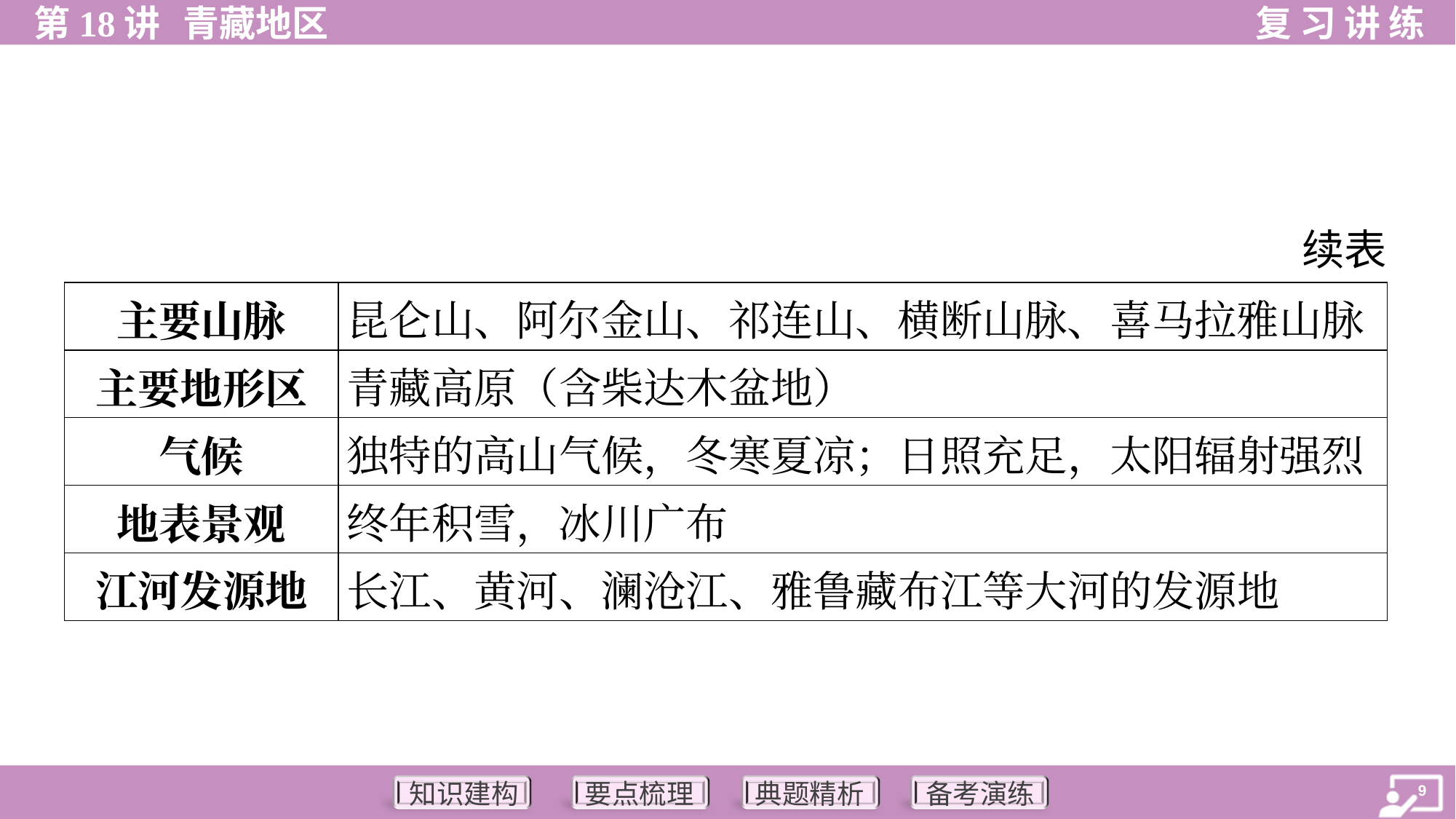

续表
| 主要山脉 | 昆仑山、阿尔金山、祁连山、横断山脉、喜马拉雅山脉 |
| --- | --- |
| 主要地形区 | 青藏高原（含柴达木盆地） |
| 气候 | 独特的高山气候，冬寒夏凉；日照充足，太阳辐射强烈 |
| 地表景观 | 终年积雪，冰川广布 |
| 江河发源地 | 长江、黄河、澜沧江、雅鲁藏布江等大河的发源地 |